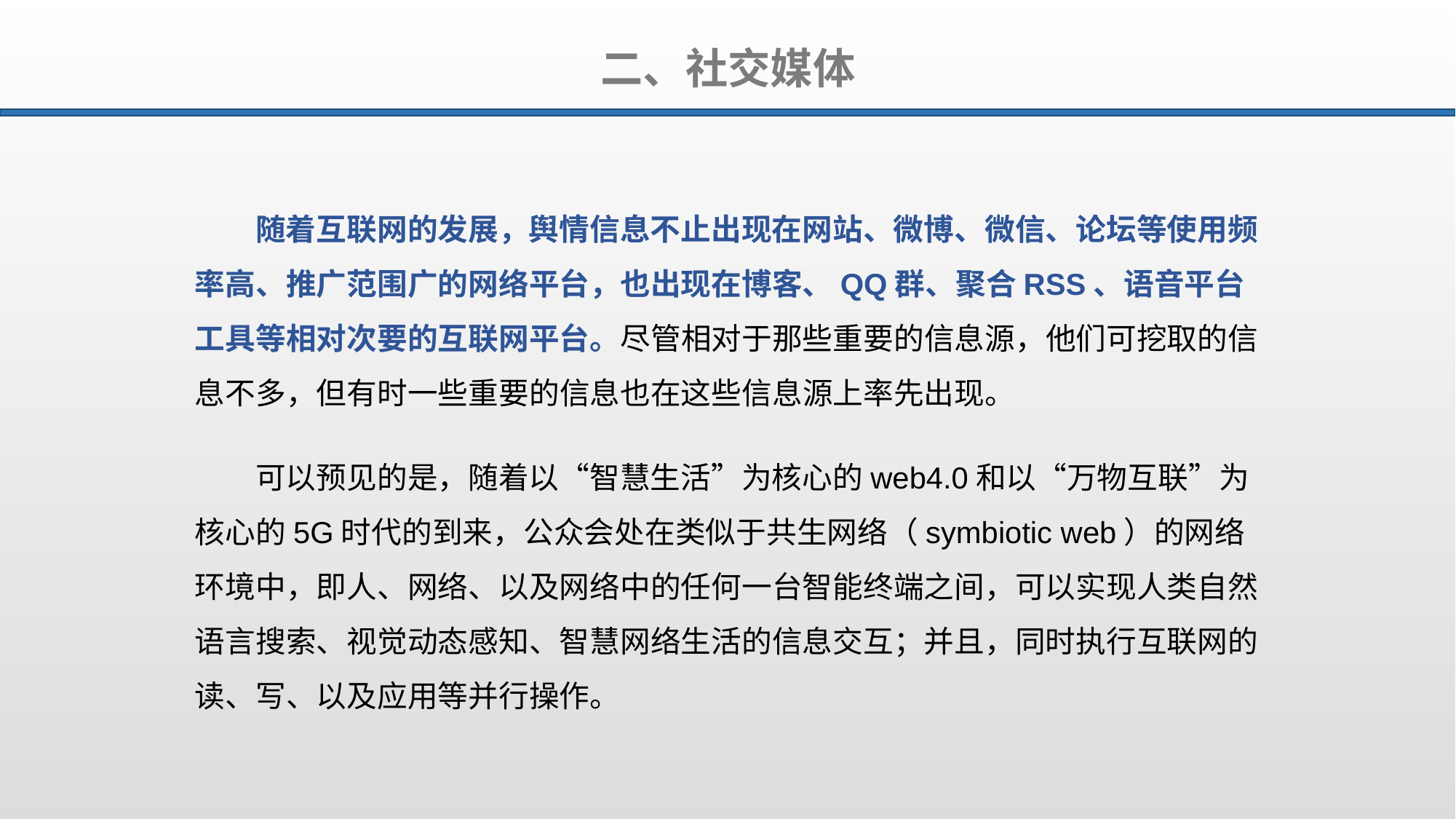

二、社交媒体

随着互联网的发展，舆情信息不止出现在网站、微博、微信、论坛等使用频率高、推广范围广的网络平台，也出现在博客、QQ群、聚合RSS、语音平台工具等相对次要的互联网平台。尽管相对于那些重要的信息源，他们可挖取的信息不多，但有时一些重要的信息也在这些信息源上率先出现。
可以预见的是，随着以“智慧生活”为核心的web4.0和以“万物互联”为核心的5G时代的到来，公众会处在类似于共生网络（symbiotic web）的网络环境中，即人、网络、以及网络中的任何一台智能终端之间，可以实现人类自然语言搜索、视觉动态感知、智慧网络生活的信息交互；并且，同时执行互联网的读、写、以及应用等并行操作。